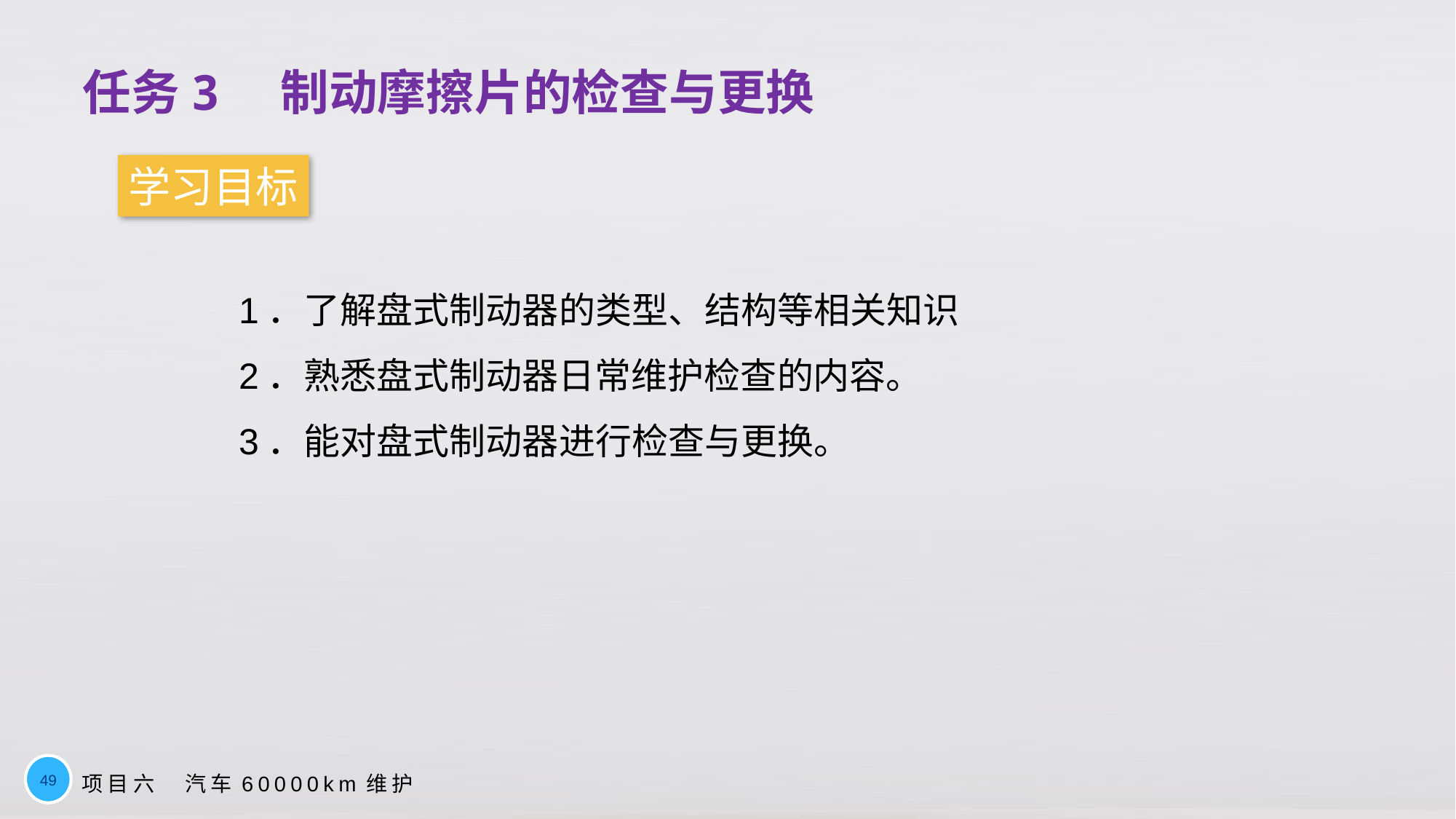

任务3　制动摩擦片的检查与更换
学习目标
1．了解盘式制动器的类型、结构等相关知识
2．熟悉盘式制动器日常维护检查的内容。
3．能对盘式制动器进行检查与更换。
49